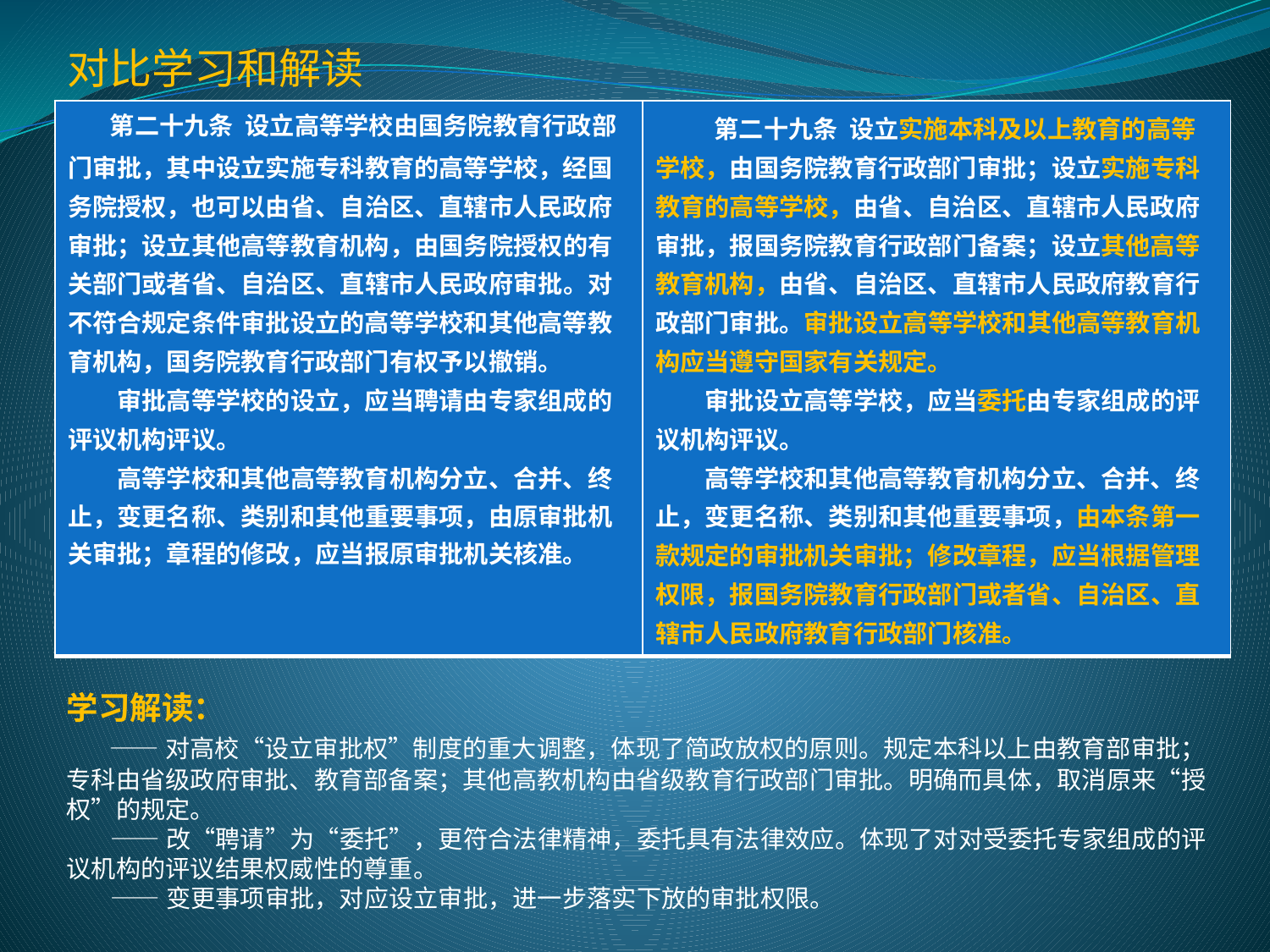

对比学习和解读
| 第二十九条 设立高等学校由国务院教育行政部门审批，其中设立实施专科教育的高等学校，经国务院授权，也可以由省、自治区、直辖市人民政府审批；设立其他高等教育机构，由国务院授权的有关部门或者省、自治区、直辖市人民政府审批。对不符合规定条件审批设立的高等学校和其他高等教育机构，国务院教育行政部门有权予以撤销。 　　审批高等学校的设立，应当聘请由专家组成的评议机构评议。 　　高等学校和其他高等教育机构分立、合并、终止，变更名称、类别和其他重要事项，由原审批机关审批；章程的修改，应当报原审批机关核准。 | 第二十九条 设立实施本科及以上教育的高等学校，由国务院教育行政部门审批；设立实施专科教育的高等学校，由省、自治区、直辖市人民政府审批，报国务院教育行政部门备案；设立其他高等教育机构，由省、自治区、直辖市人民政府教育行政部门审批。审批设立高等学校和其他高等教育机构应当遵守国家有关规定。 　　审批设立高等学校，应当委托由专家组成的评议机构评议。 　　高等学校和其他高等教育机构分立、合并、终止，变更名称、类别和其他重要事项，由本条第一款规定的审批机关审批；修改章程，应当根据管理权限，报国务院教育行政部门或者省、自治区、直辖市人民政府教育行政部门核准。 |
| --- | --- |

学习解读：
      ——对高校“设立审批权”制度的重大调整，体现了简政放权的原则。规定本科以上由教育部审批；专科由省级政府审批、教育部备案；其他高教机构由省级教育行政部门审批。明确而具体，取消原来“授权”的规定。
        ——改“聘请”为“委托”，更符合法律精神，委托具有法律效应。体现了对对受委托专家组成的评议机构的评议结果权威性的尊重。
        ——变更事项审批，对应设立审批，进一步落实下放的审批权限。